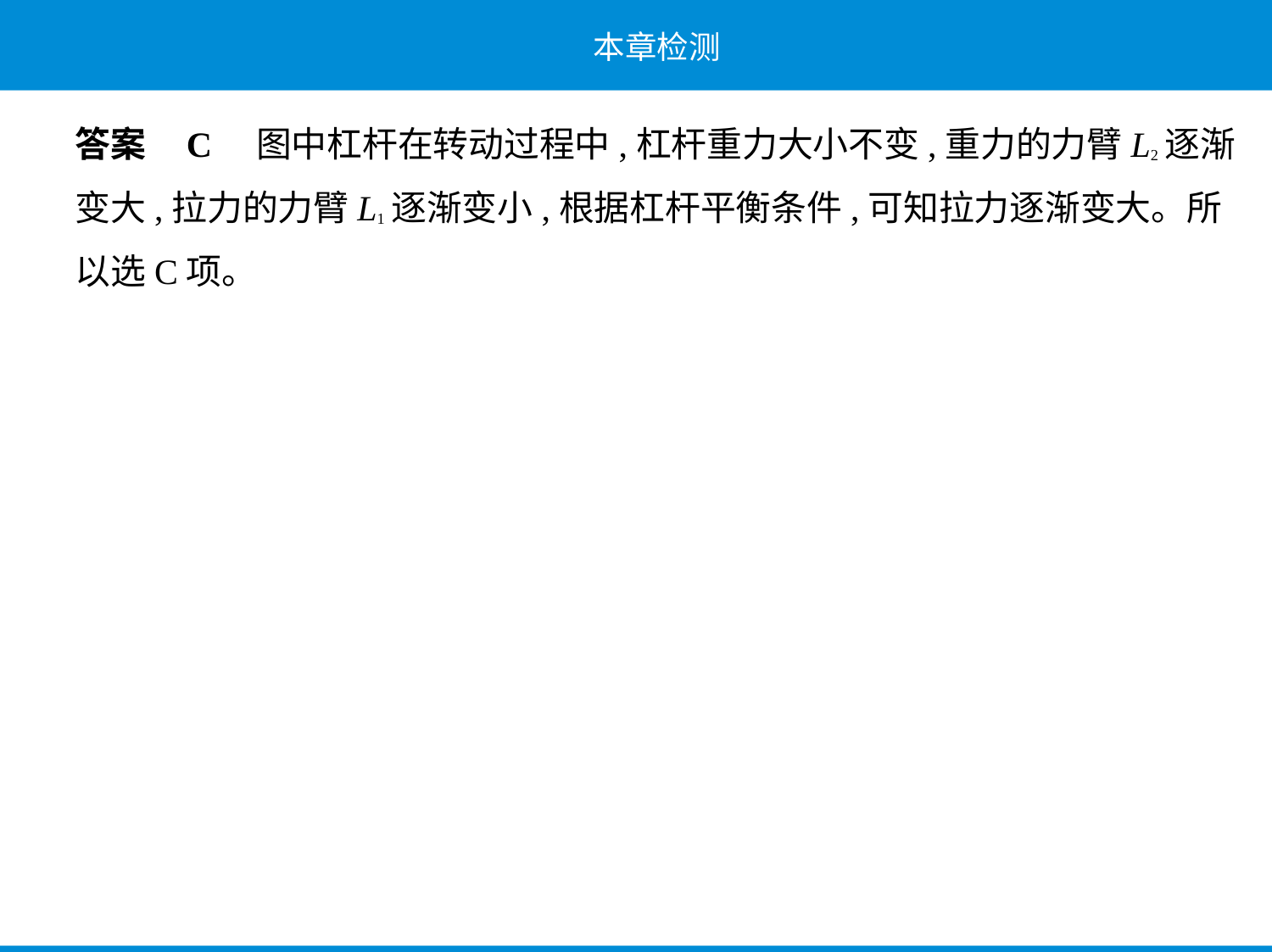

答案    C　图中杠杆在转动过程中,杠杆重力大小不变,重力的力臂L2逐渐
变大,拉力的力臂L1逐渐变小,根据杠杆平衡条件,可知拉力逐渐变大。所
以选C项。